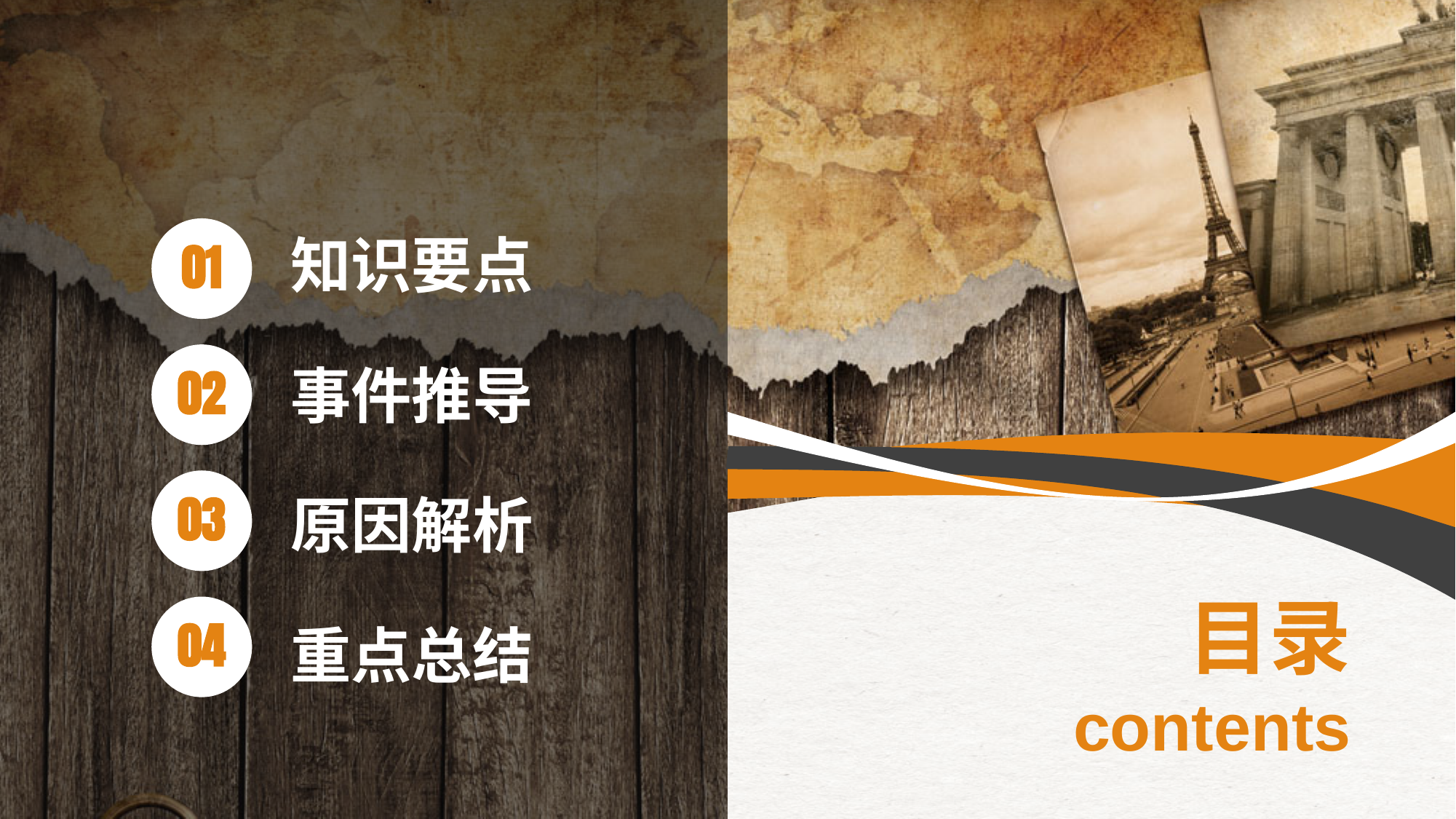

01
知识要点

02
事件推导

03
原因解析
目录
contents

04
重点总结